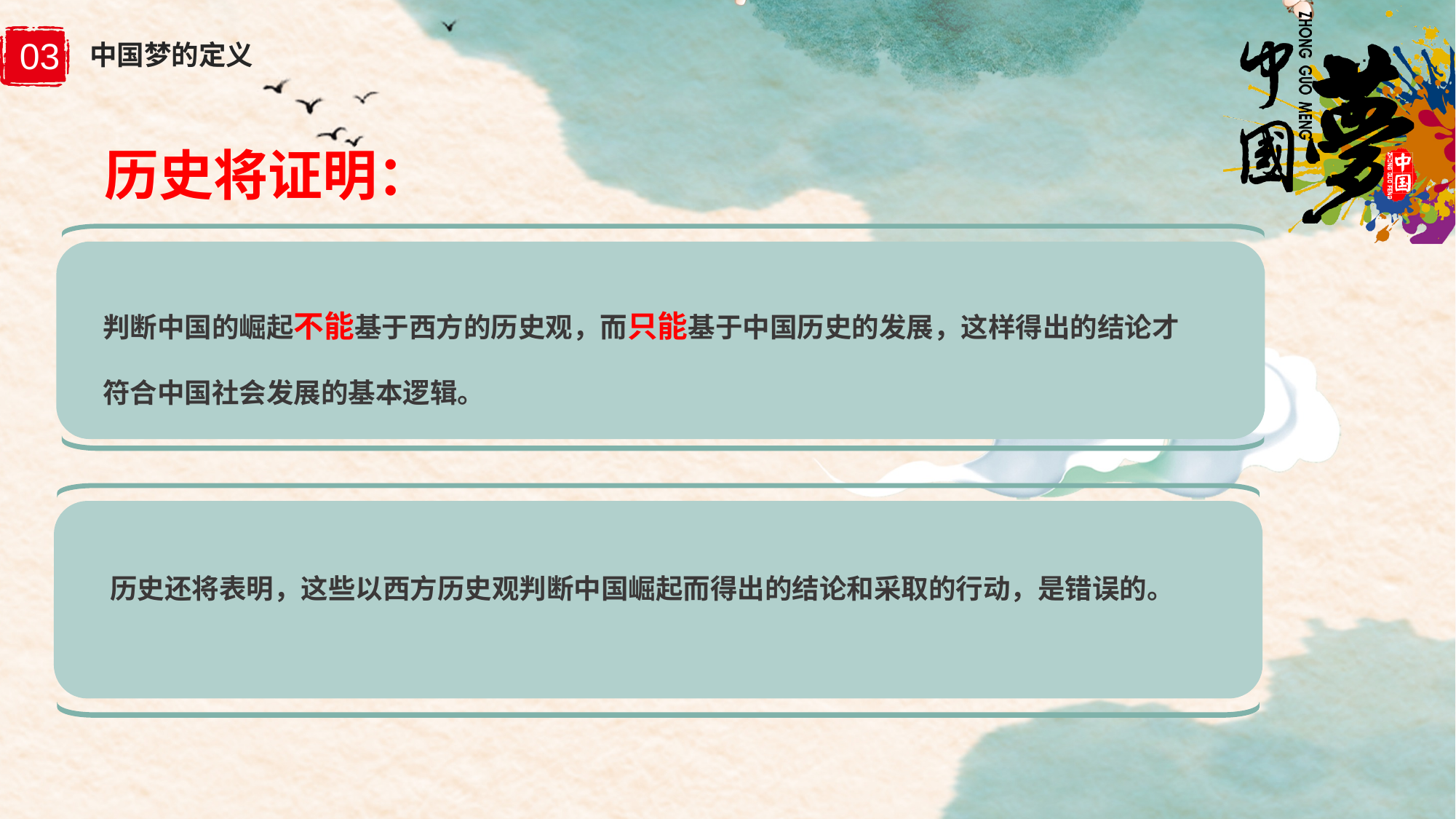

历史将证明：

判断中国的崛起不能基于西方的历史观，而只能基于中国历史的发展，这样得出的结论才符合中国社会发展的基本逻辑。

历史还将表明，这些以西方历史观判断中国崛起而得出的结论和采取的行动，是错误的。

历史还将表明，这些以西方历史观判断中国崛起而得出的结论和采取的行动，是错误的。